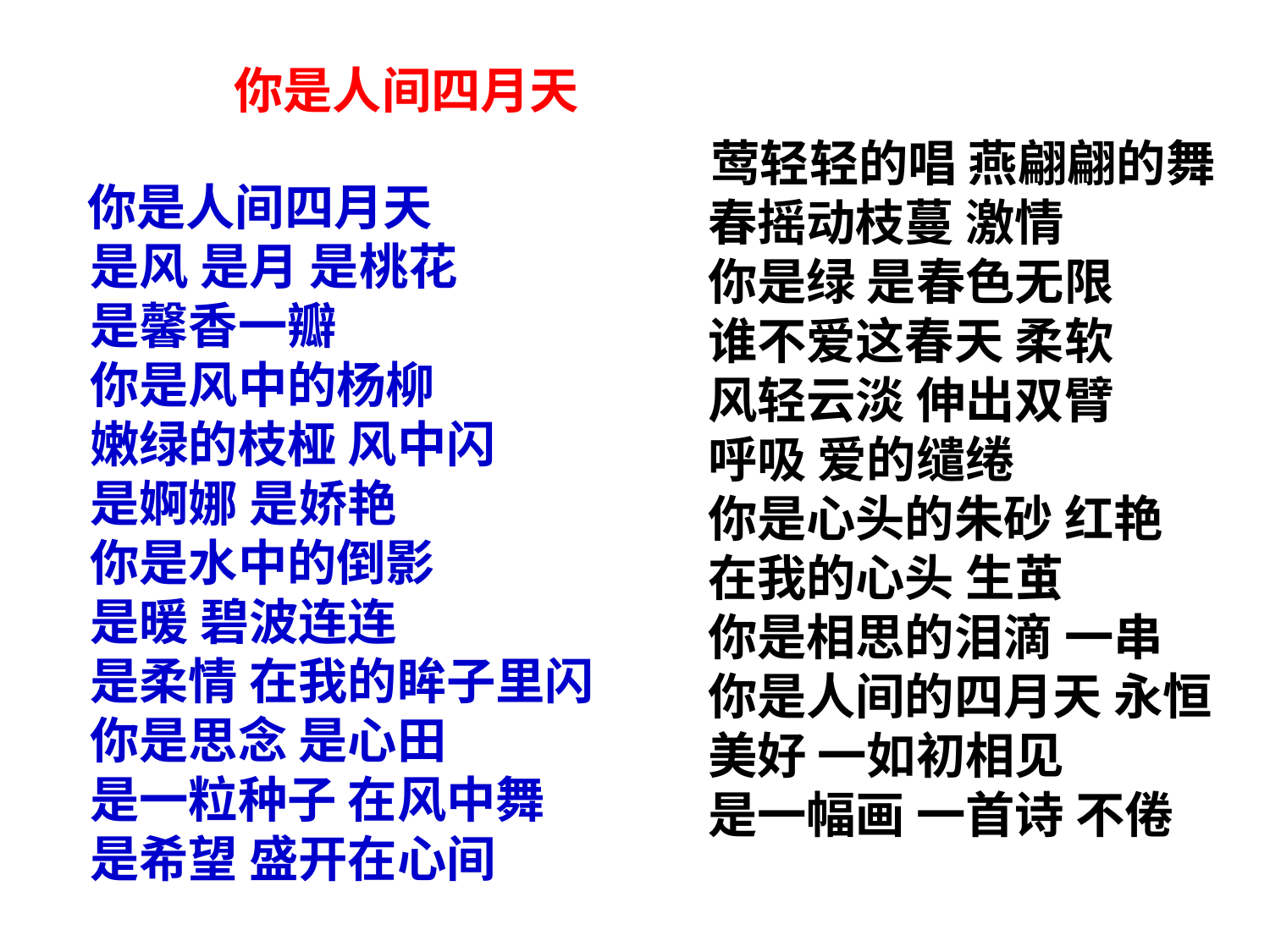

你是人间四月天
        莺轻轻的唱 燕翩翩的舞
　　春摇动枝蔓 激情
　　你是绿 是春色无限
　　谁不爱这春天 柔软
　　风轻云淡 伸出双臂
　　呼吸 爱的缱绻
　　你是心头的朱砂 红艳
　　在我的心头 生茧
　　你是相思的泪滴 一串
　　你是人间的四月天 永恒
　　美好 一如初相见
　　是一幅画 一首诗 不倦
         你是人间四月天
　　是风 是月 是桃花
　　是馨香一瓣
　　你是风中的杨柳
　　嫩绿的枝桠 风中闪
　　是婀娜 是娇艳
　　你是水中的倒影
　　是暖 碧波连连
　　是柔情 在我的眸子里闪
　　你是思念 是心田
　　是一粒种子 在风中舞
　　是希望 盛开在心间